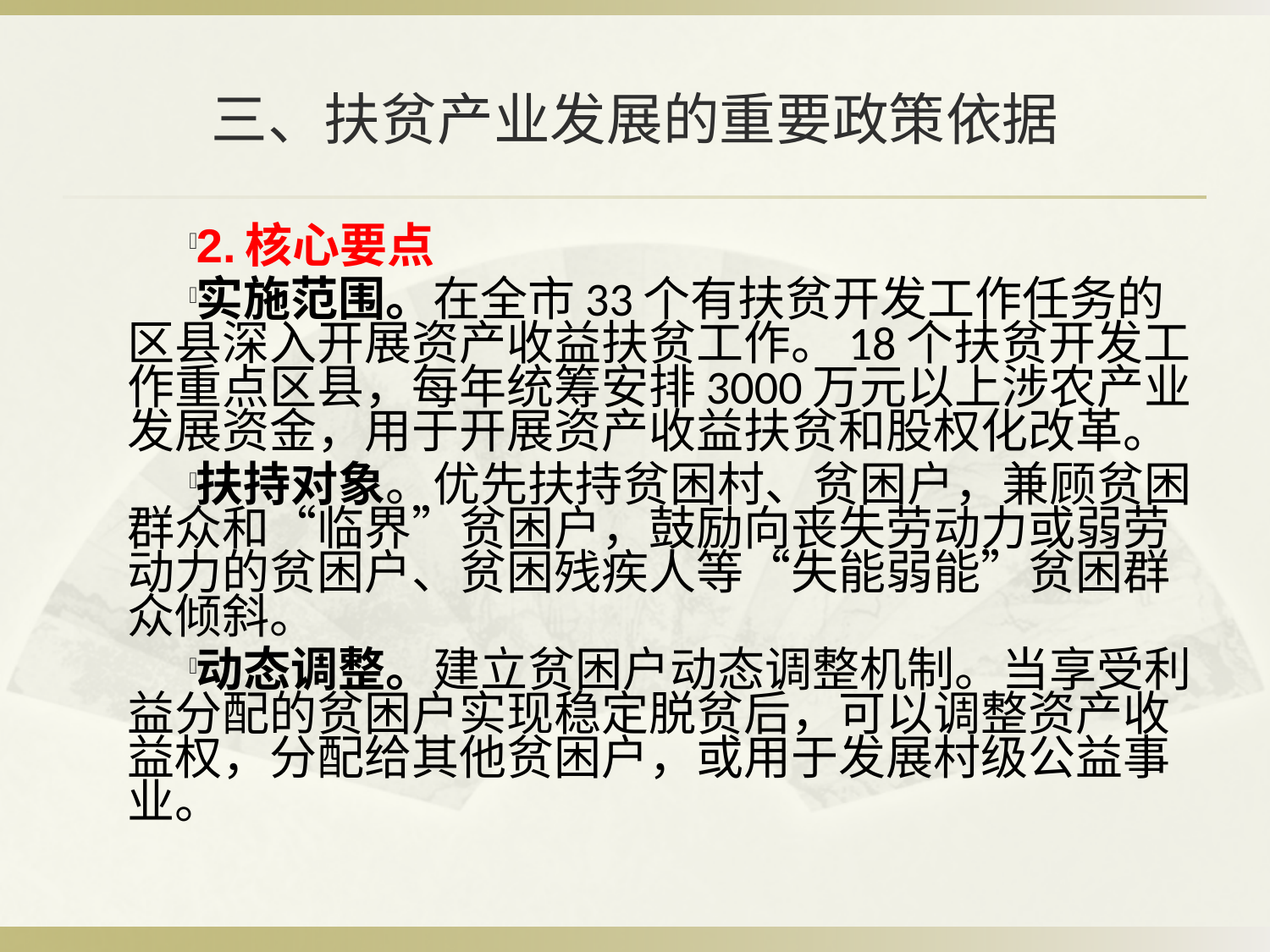

# 三、扶贫产业发展的重要政策依据
2.核心要点
实施范围。在全市33个有扶贫开发工作任务的区县深入开展资产收益扶贫工作。18个扶贫开发工作重点区县，每年统筹安排3000万元以上涉农产业发展资金，用于开展资产收益扶贫和股权化改革。
扶持对象。优先扶持贫困村、贫困户，兼顾贫困群众和“临界”贫困户，鼓励向丧失劳动力或弱劳动力的贫困户、贫困残疾人等“失能弱能”贫困群众倾斜。
动态调整。建立贫困户动态调整机制。当享受利益分配的贫困户实现稳定脱贫后，可以调整资产收益权，分配给其他贫困户，或用于发展村级公益事业。